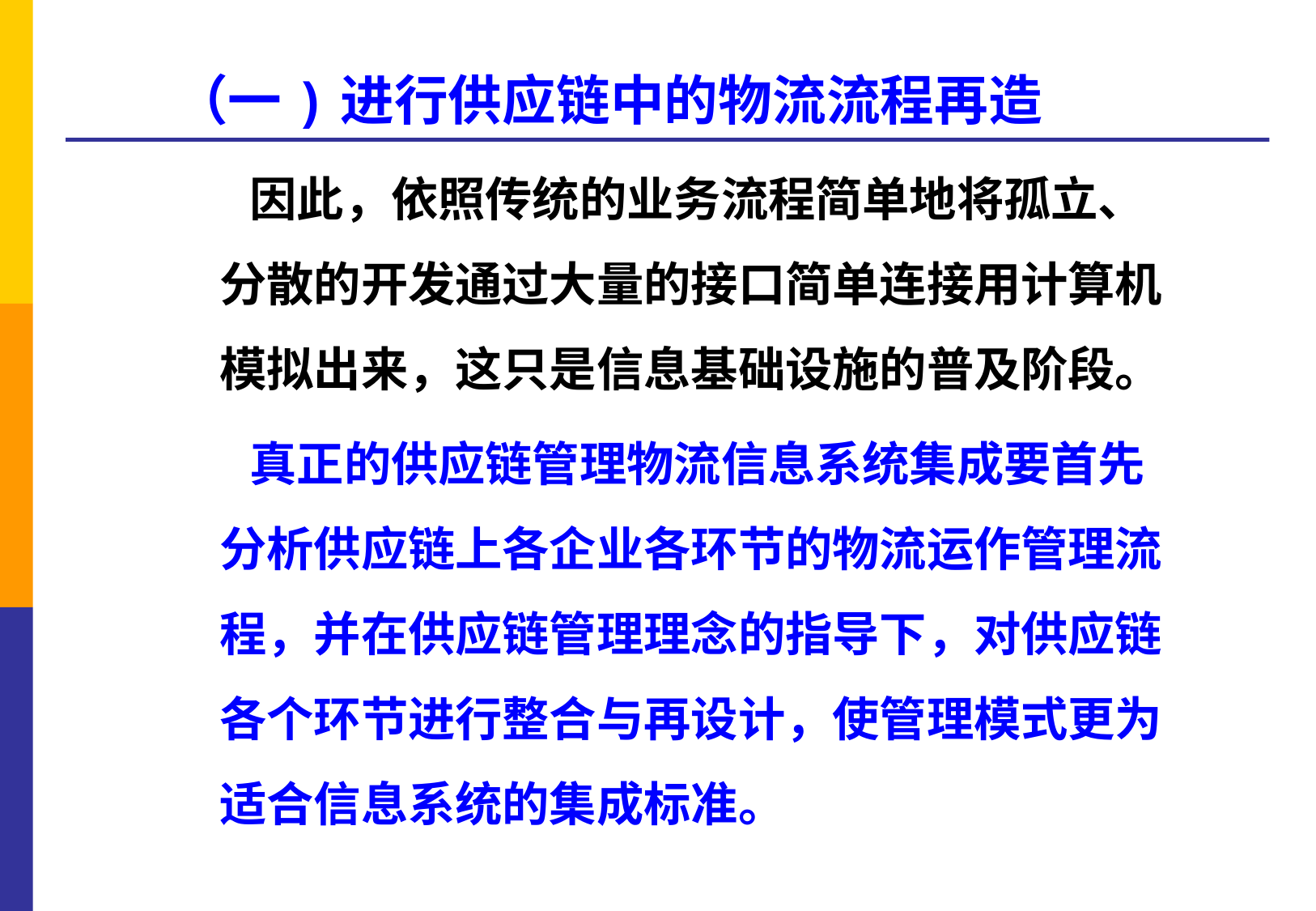

（一)进行供应链中的物流流程再造
      因此，依照传统的业务流程简单地将孤立、分散的开发通过大量的接口简单连接用计算机模拟出来，这只是信息基础设施的普及阶段。
      真正的供应链管理物流信息系统集成要首先分析供应链上各企业各环节的物流运作管理流程，并在供应链管理理念的指导下，对供应链各个环节进行整合与再设计，使管理模式更为适合信息系统的集成标准。